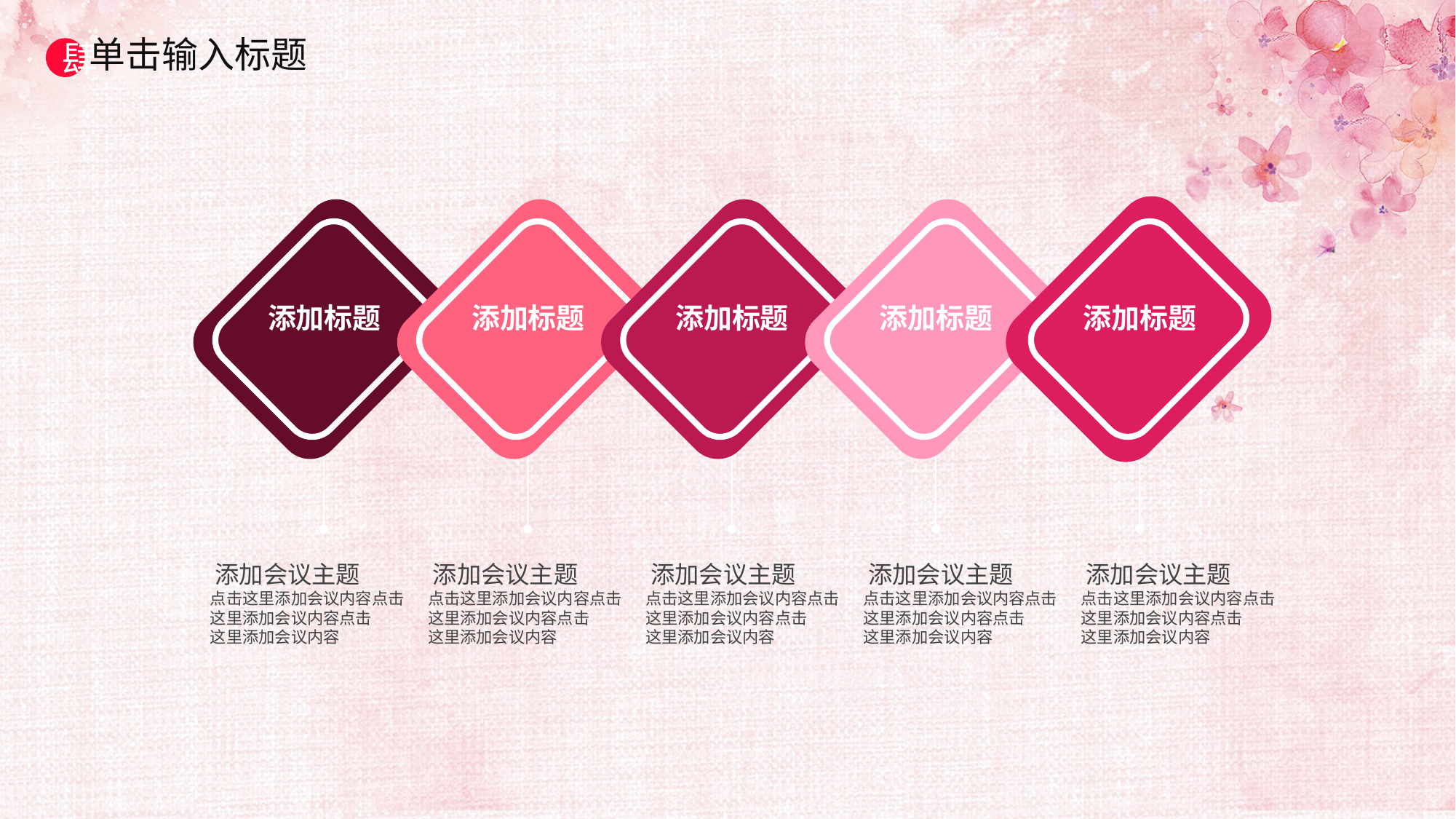

单击输入标题
肆

添加标题

添加标题

添加标题

添加标题

添加标题
添加会议主题
点击这里添加会议内容点击
这里添加会议内容点击
这里添加会议内容
添加会议主题
点击这里添加会议内容点击
这里添加会议内容点击
这里添加会议内容
添加会议主题
点击这里添加会议内容点击
这里添加会议内容点击
这里添加会议内容
添加会议主题
点击这里添加会议内容点击
这里添加会议内容点击
这里添加会议内容
添加会议主题
点击这里添加会议内容点击
这里添加会议内容点击
这里添加会议内容